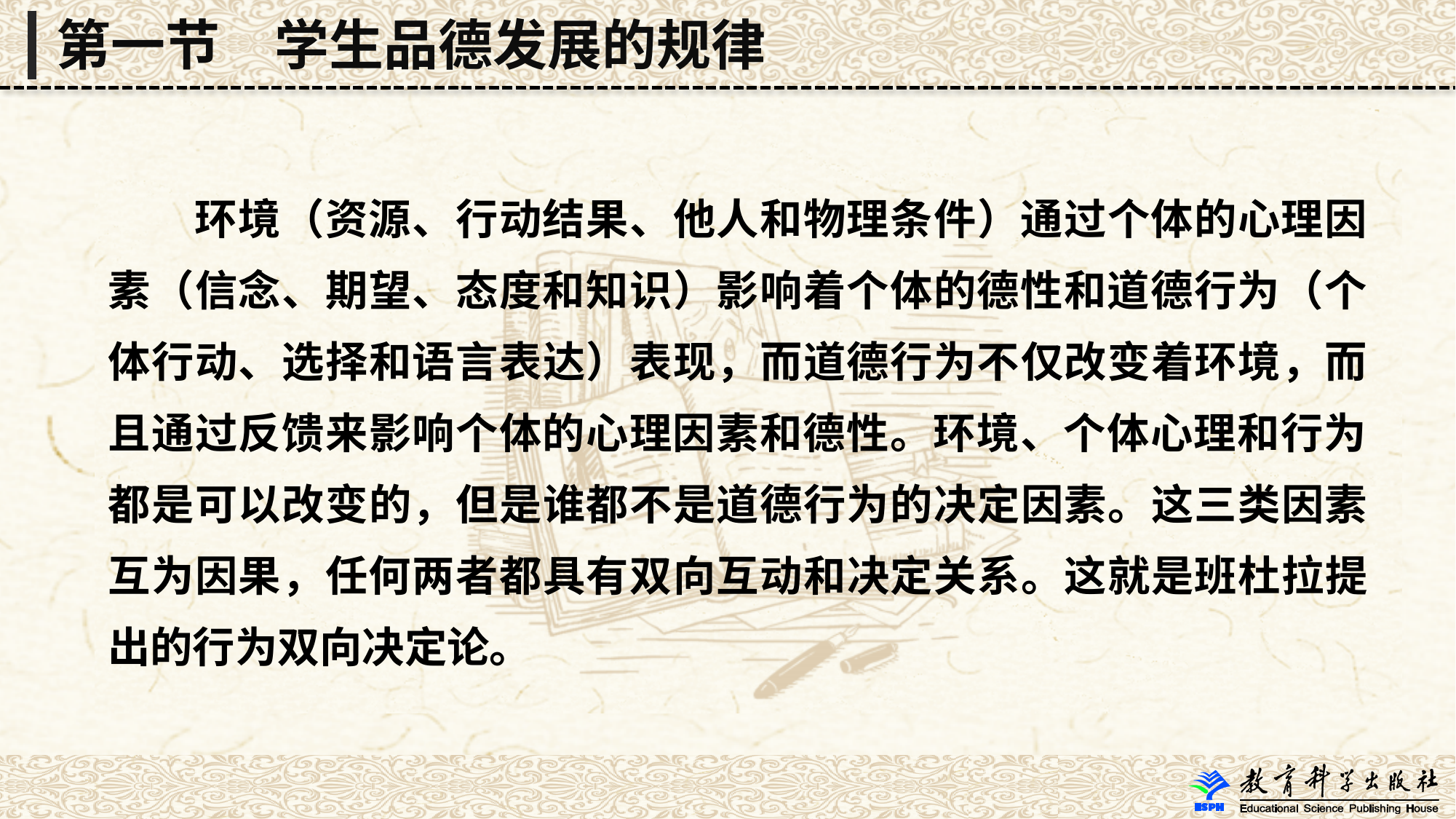

第一节　学生品德发展的规律
       环境（资源、行动结果、他人和物理条件）通过个体的心理因素（信念、期望、态度和知识）影响着个体的德性和道德行为（个体行动、选择和语言表达）表现，而道德行为不仅改变着环境，而且通过反馈来影响个体的心理因素和德性。环境、个体心理和行为都是可以改变的，但是谁都不是道德行为的决定因素。这三类因素互为因果，任何两者都具有双向互动和决定关系。这就是班杜拉提出的行为双向决定论。